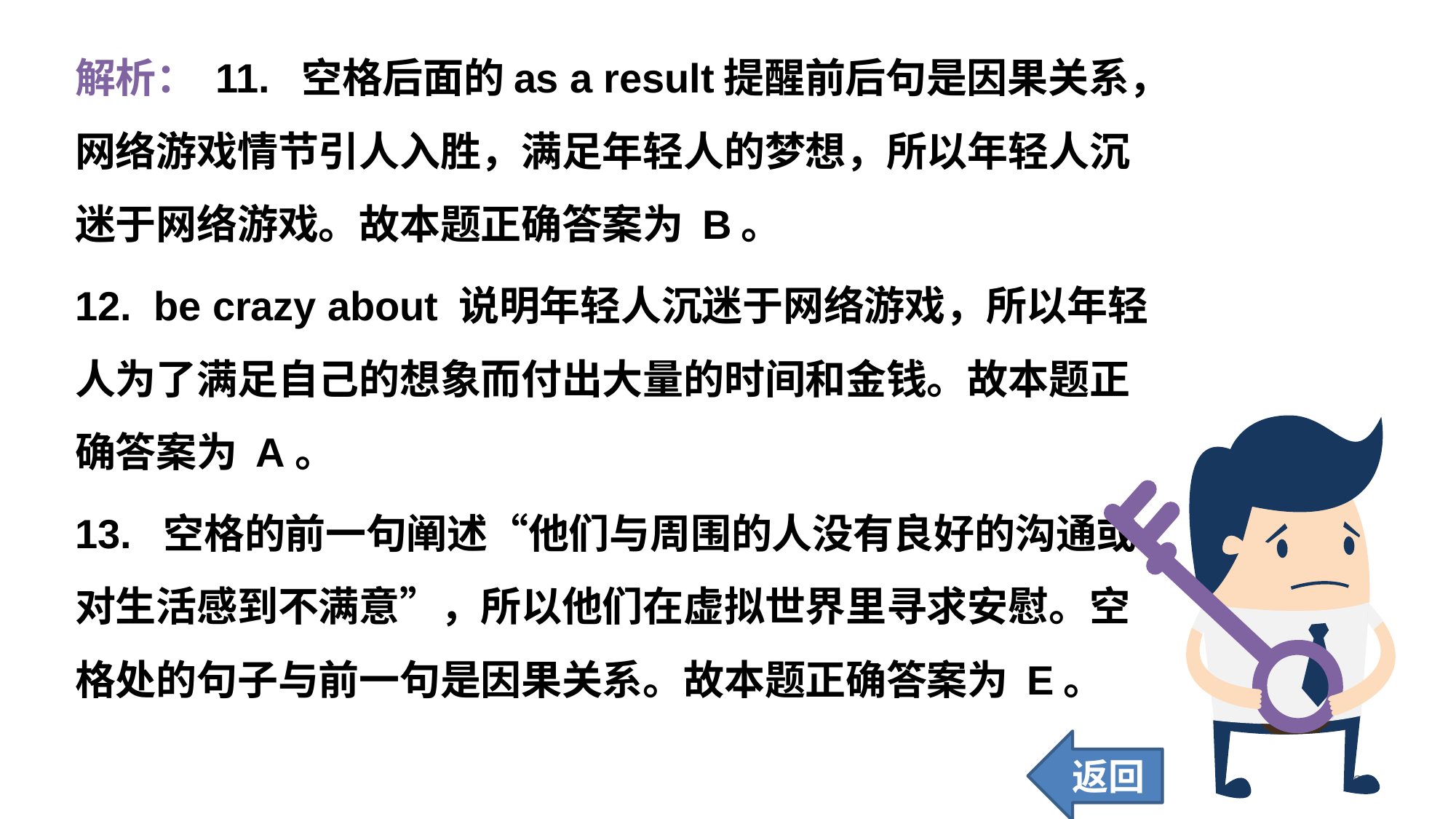

解析： 11.  空格后面的as a result提醒前后句是因果关系，网络游戏情节引人入胜，满足年轻人的梦想，所以年轻人沉迷于网络游戏。故本题正确答案为 B。
12.  be crazy about 说明年轻人沉迷于网络游戏，所以年轻人为了满足自己的想象而付出大量的时间和金钱。故本题正确答案为 A。
13.  空格的前一句阐述“他们与周围的人没有良好的沟通或对生活感到不满意”，所以他们在虚拟世界里寻求安慰。空格处的句子与前一句是因果关系。故本题正确答案为 E。

返回
283